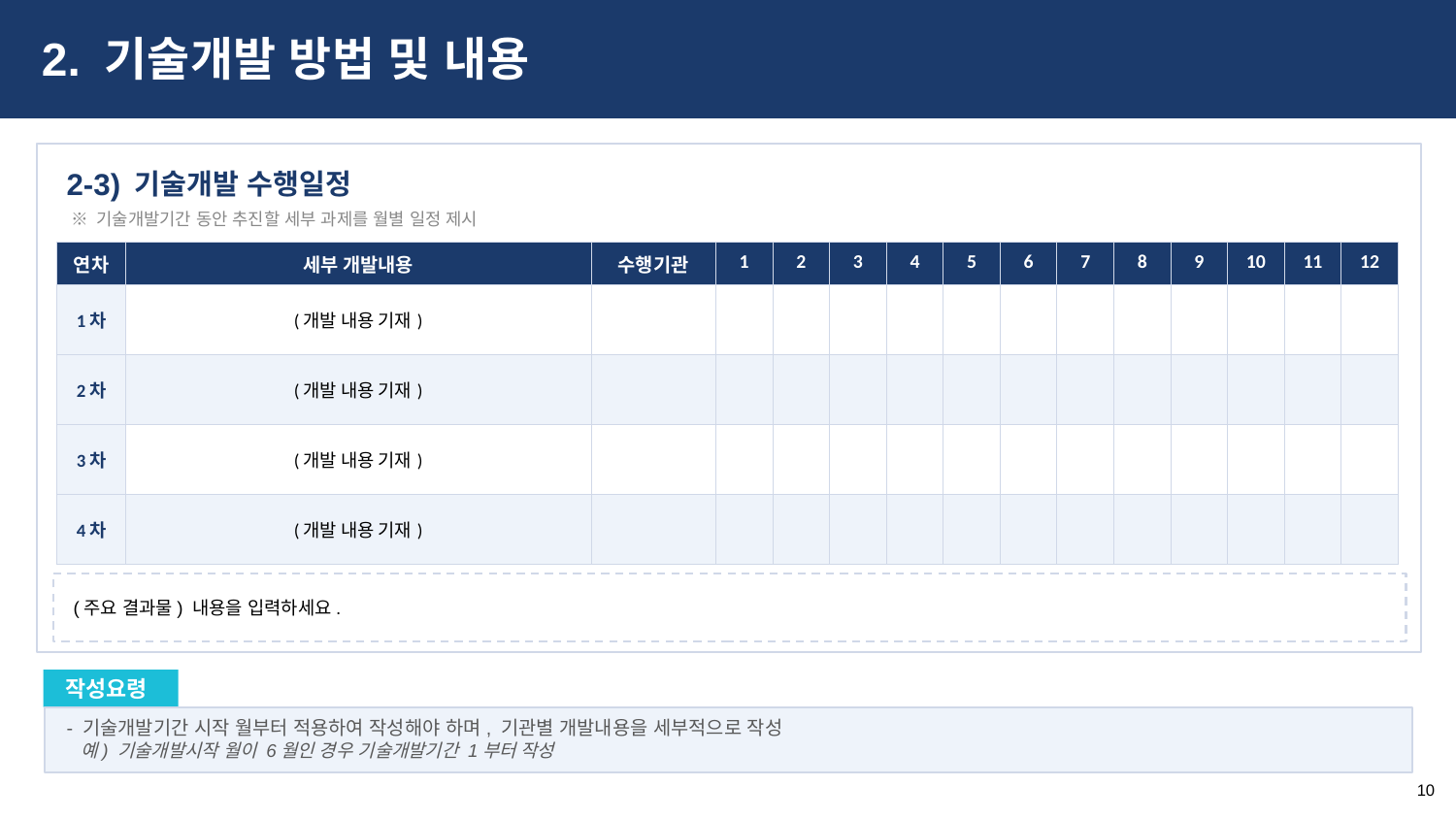

2. 기술개발 방법 및 내용

기술개발 수행일정
2-3)
※ 기술개발기간 동안 추진할 세부 과제를 월별 일정 제시
| 연차 | 세부 개발내용 | 수행기관 | 1 | 2 | 3 | 4 | 5 | 6 | 7 | 8 | 9 | 10 | 11 | 12 |
| --- | --- | --- | --- | --- | --- | --- | --- | --- | --- | --- | --- | --- | --- | --- |
| 1차 | (개발 내용 기재) |  |  |  |  |  |  |  |  |  |  |  |  |  |
| 2차 | (개발 내용 기재) |  |  |  |  |  |  |  |  |  |  |  |  |  |
| 3차 | (개발 내용 기재) |  |  |  |  |  |  |  |  |  |  |  |  |  |
| 4차 | (개발 내용 기재) |  |  |  |  |  |  |  |  |  |  |  |  |  |
(주요 결과물) 내용을 입력하세요.

작성요령

- 기술개발기간 시작 월부터 적용하여 작성해야 하며, 기관별 개발내용을 세부적으로 작성
  예) 기술개발시작 월이 6월인 경우 기술개발기간 1부터 작성
10